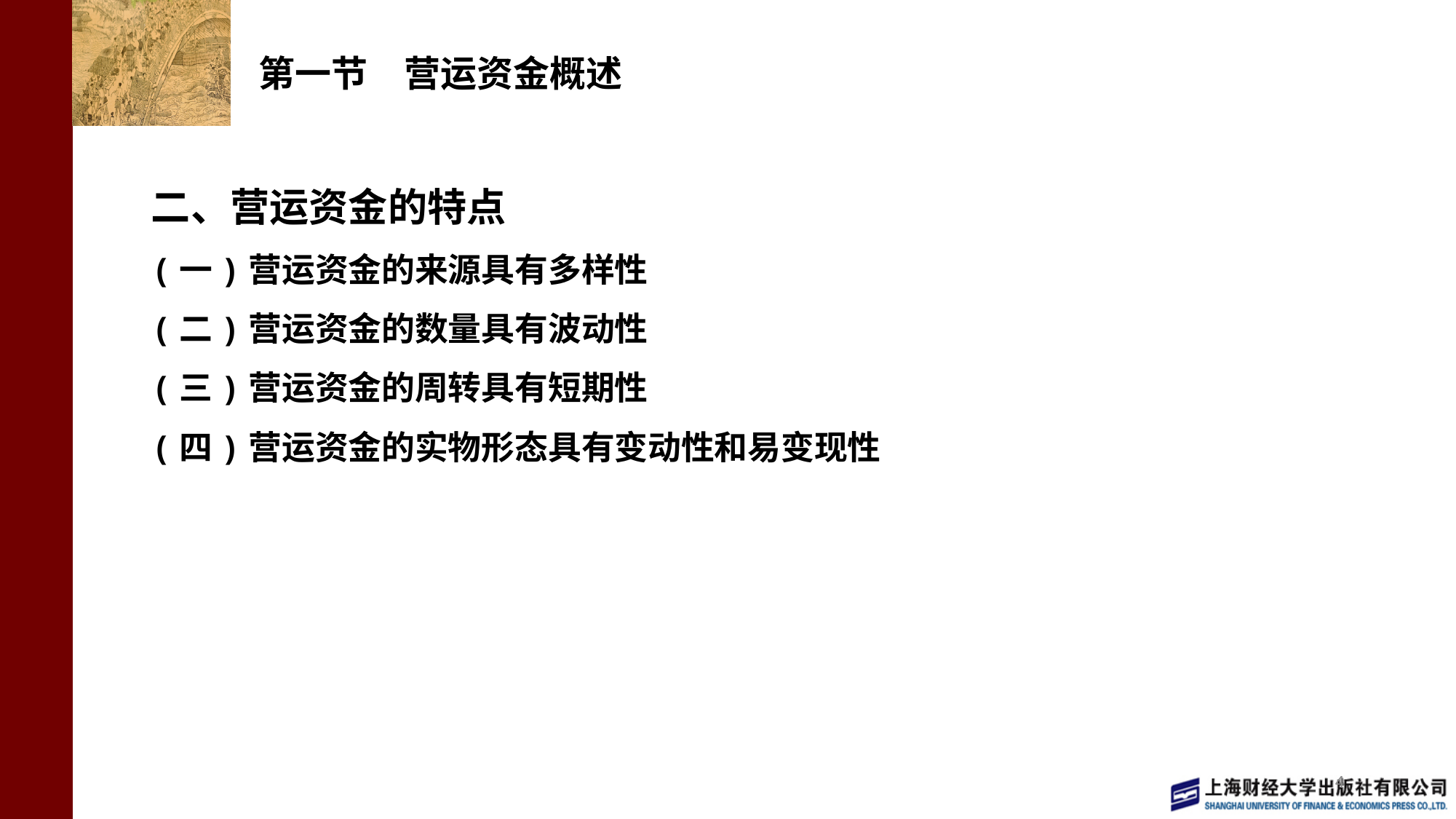

# 第一节　营运资金概述
二、营运资金的特点
(一)营运资金的来源具有多样性
(二)营运资金的数量具有波动性
(三)营运资金的周转具有短期性
(四)营运资金的实物形态具有变动性和易变现性

4